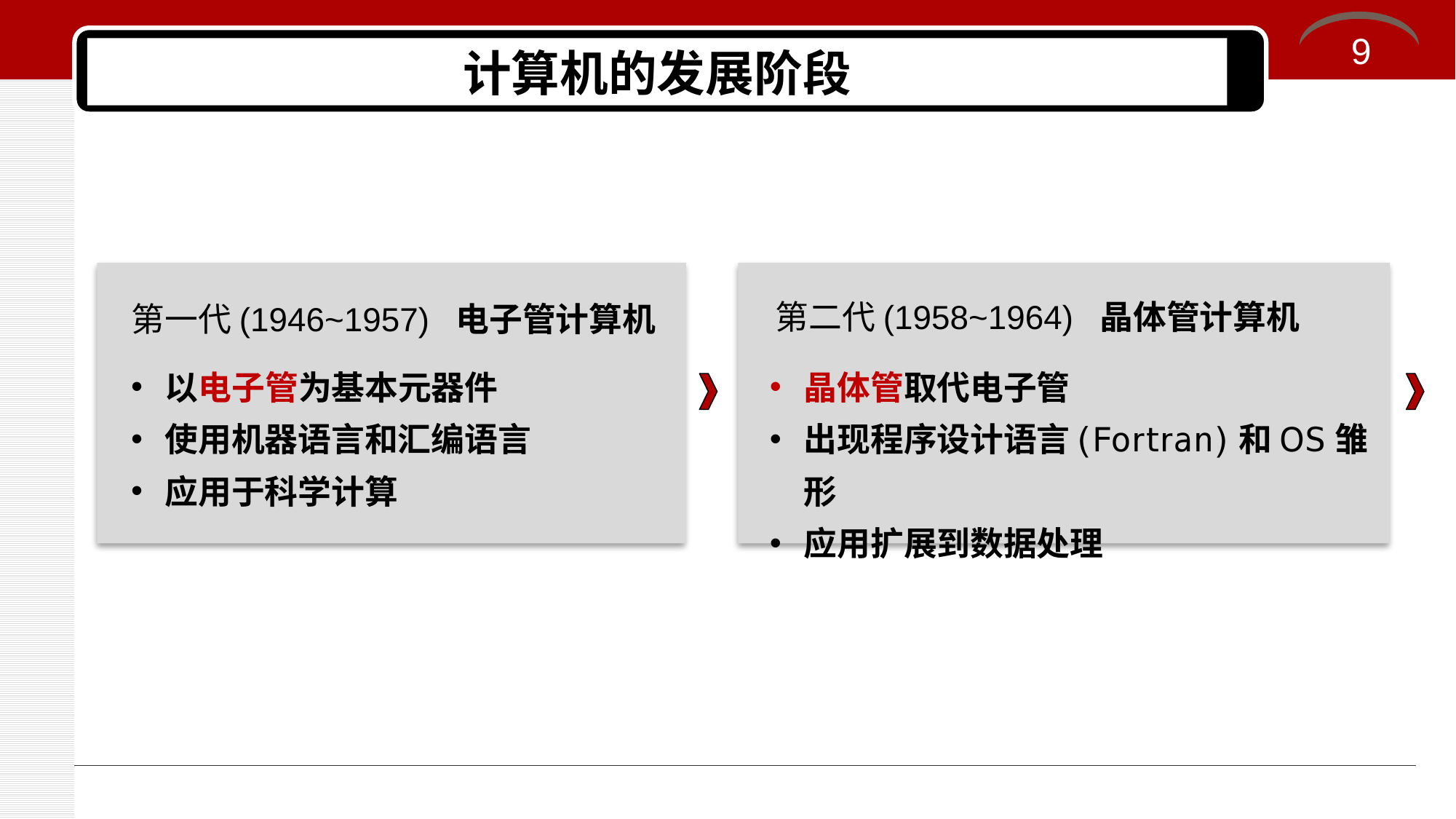

9
# 计算机的发展阶段

第一代(1946~1957)  电子管计算机
第二代(1958~1964)  晶体管计算机
以电子管为基本元器件
使用机器语言和汇编语言
应用于科学计算
晶体管取代电子管
出现程序设计语言(Fortran)和OS雏形
应用扩展到数据处理